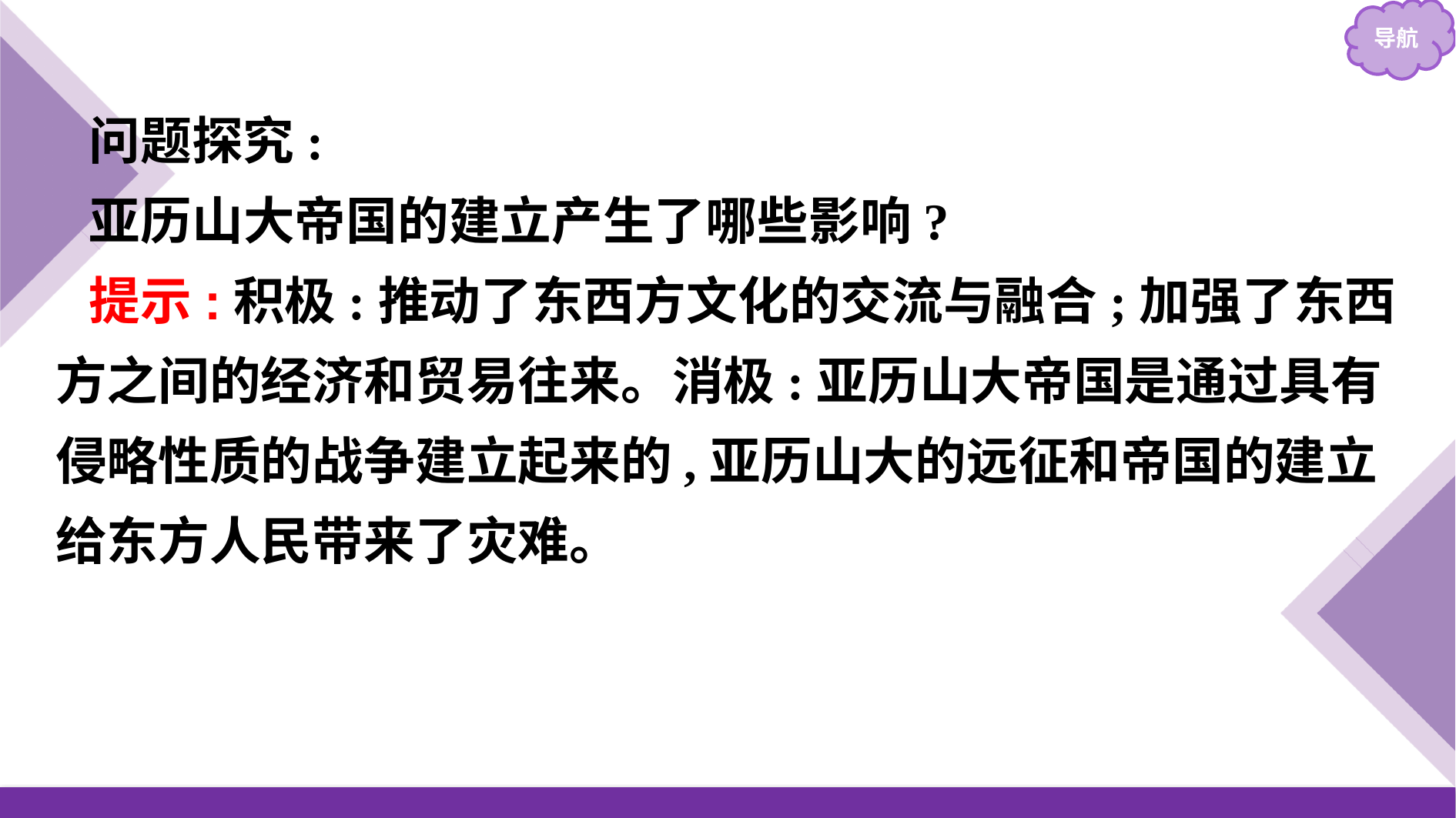

问题探究:
亚历山大帝国的建立产生了哪些影响?
提示:积极:推动了东西方文化的交流与融合;加强了东西方之间的经济和贸易往来。消极:亚历山大帝国是通过具有侵略性质的战争建立起来的,亚历山大的远征和帝国的建立给东方人民带来了灾难。